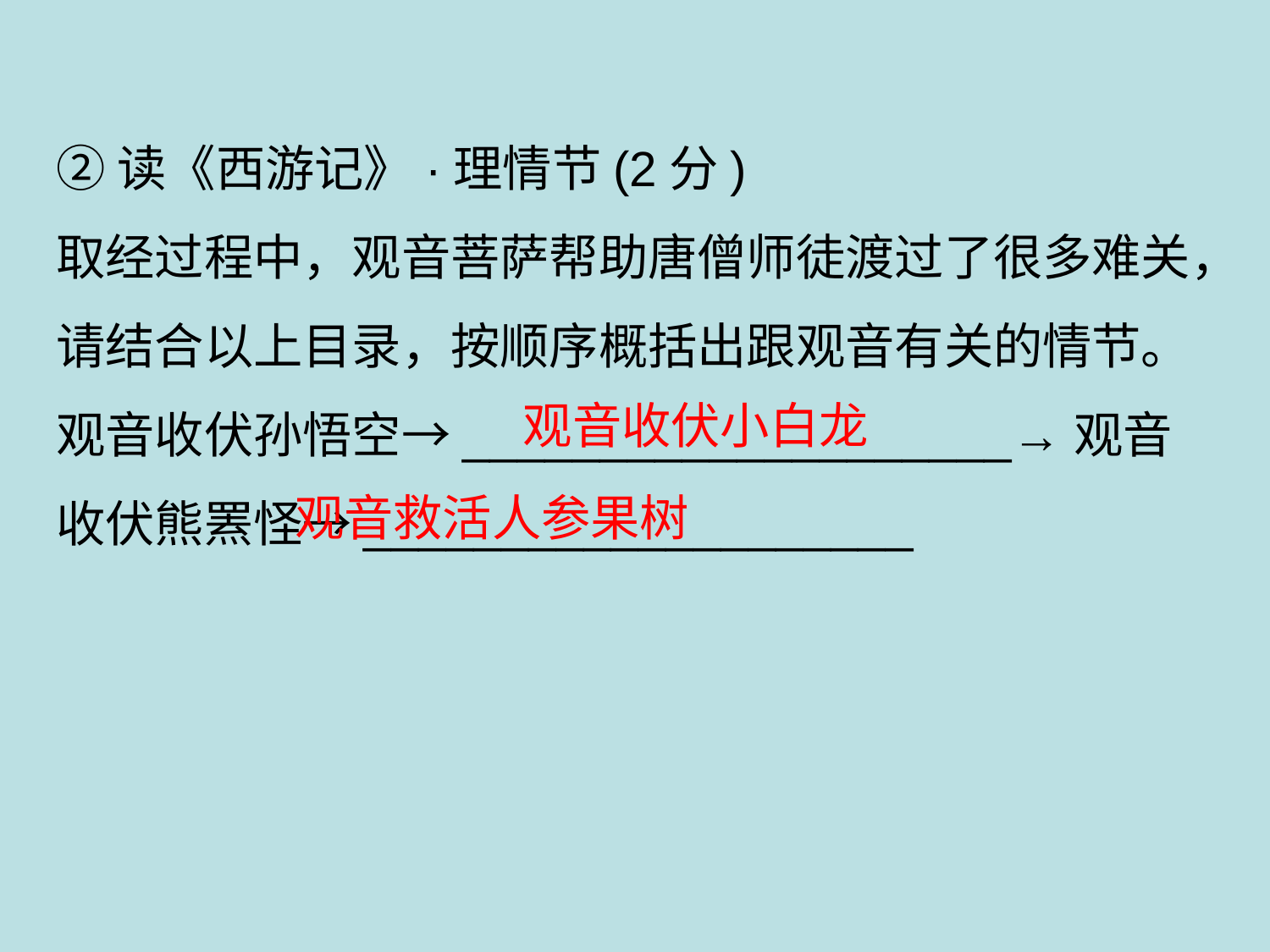

②读《西游记》·理情节(2分)
取经过程中，观音菩萨帮助唐僧师徒渡过了很多难关，请结合以上目录，按顺序概括出跟观音有关的情节。
观音收伏孙悟空→____________________→观音收伏熊罴怪→____________________
观音收伏小白龙
观音救活人参果树